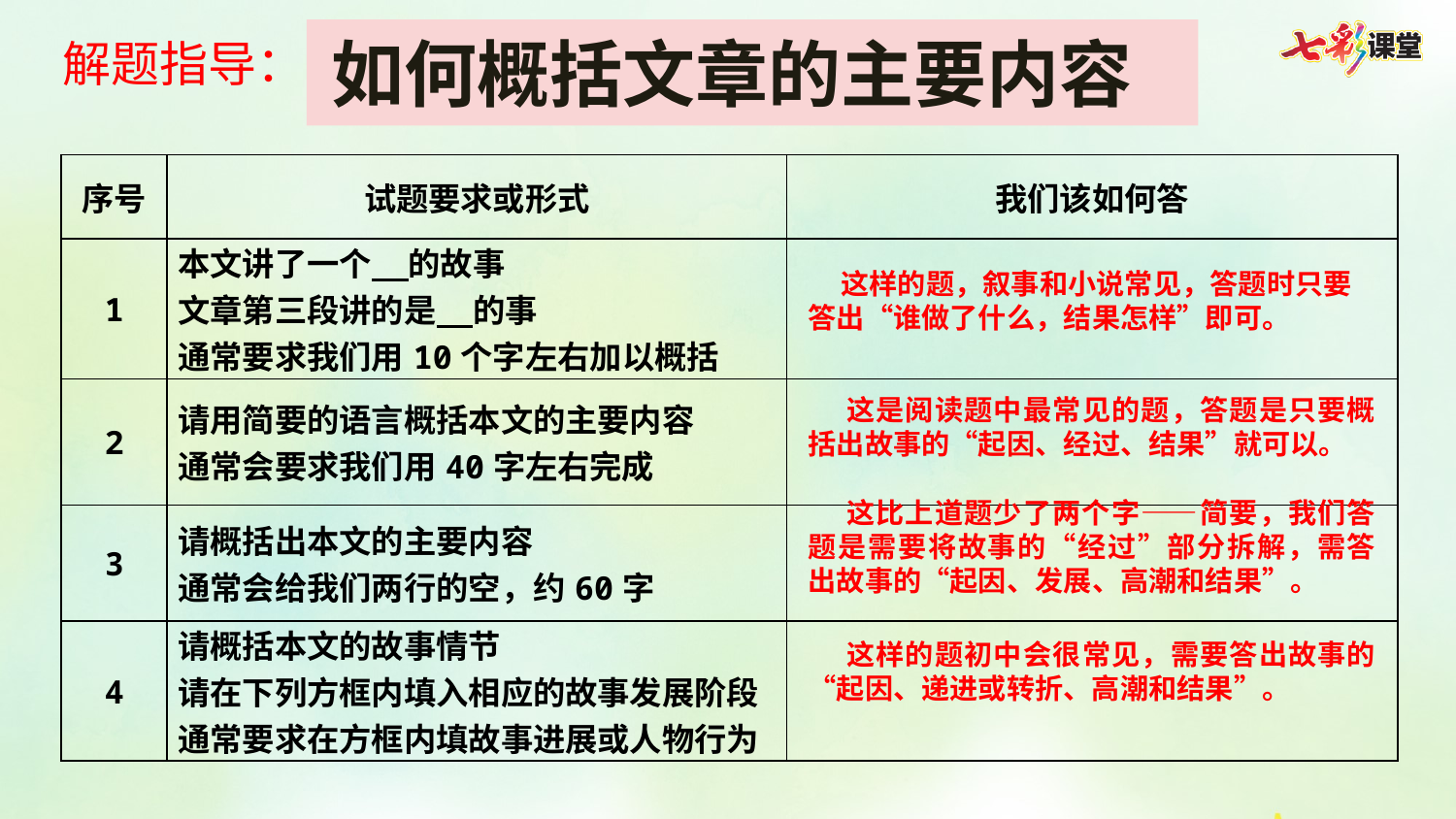

如何概括文章的主要内容
解题指导：
| 序号 | 试题要求或形式 | 我们该如何答 |
| --- | --- | --- |
| 1 | 本文讲了一个 的故事 文章第三段讲的是 的事 通常要求我们用10个字左右加以概括 |  |
| 2 | 请用简要的语言概括本文的主要内容 通常会要求我们用40字左右完成 |  |
| 3 | 请概括出本文的主要内容 通常会给我们两行的空，约60字 |  |
| 4 | 请概括本文的故事情节 请在下列方框内填入相应的故事发展阶段 通常要求在方框内填故事进展或人物行为 |  |
    这样的题，叙事和小说常见，答题时只要答出“谁做了什么，结果怎样”即可。
    这是阅读题中最常见的题，答题是只要概括出故事的“起因、经过、结果”就可以。
    这比上道题少了两个字——简要，我们答题是需要将故事的“经过”部分拆解，需答出故事的“起因、发展、高潮和结果”。
    这样的题初中会很常见，需要答出故事的“起因、递进或转折、高潮和结果”。